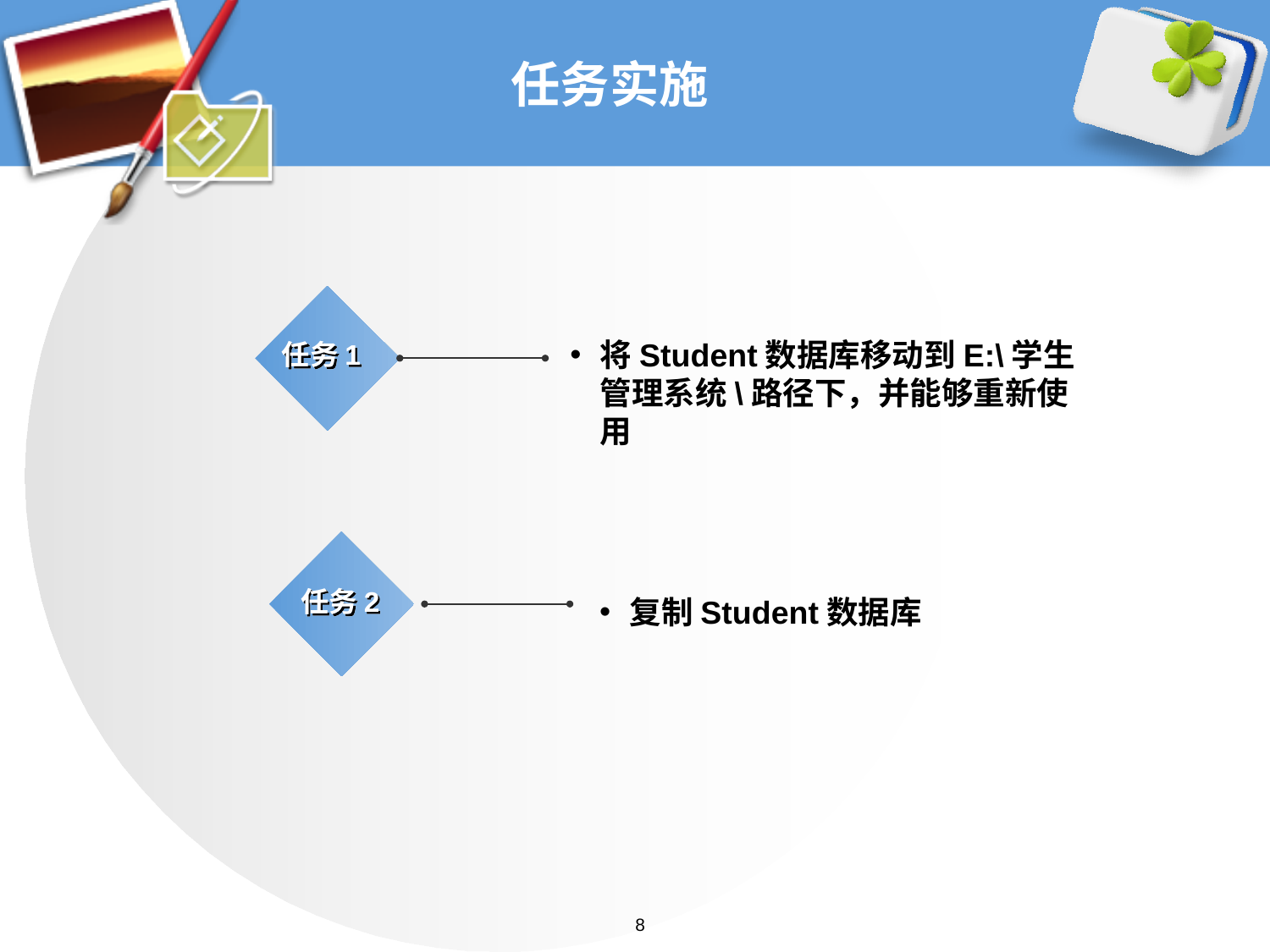

# 任务实施

将Student数据库移动到E:\学生管理系统\路径下，并能够重新使用
任务1

任务2
复制Student数据库
8